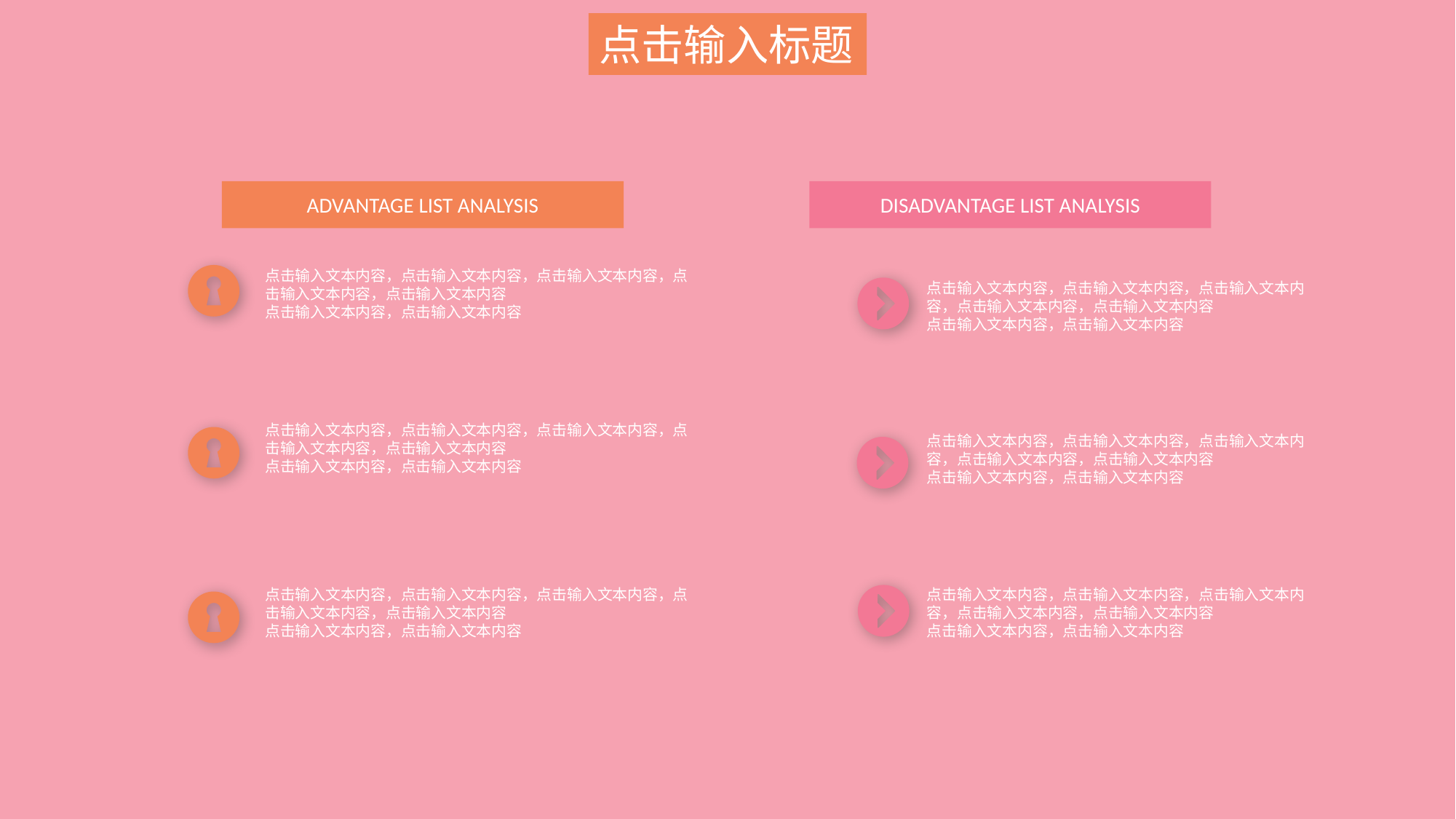

点击输入标题
ADVANTAGE LIST ANALYSIS
DISADVANTAGE LIST ANALYSIS
点击输入文本内容，点击输入文本内容，点击输入文本内容，点击输入文本内容，点击输入文本内容
点击输入文本内容，点击输入文本内容

点击输入文本内容，点击输入文本内容，点击输入文本内容，点击输入文本内容，点击输入文本内容
点击输入文本内容，点击输入文本内容

点击输入文本内容，点击输入文本内容，点击输入文本内容，点击输入文本内容，点击输入文本内容
点击输入文本内容，点击输入文本内容
点击输入文本内容，点击输入文本内容，点击输入文本内容，点击输入文本内容，点击输入文本内容
点击输入文本内容，点击输入文本内容

点击输入文本内容，点击输入文本内容，点击输入文本内容，点击输入文本内容，点击输入文本内容
点击输入文本内容，点击输入文本内容
点击输入文本内容，点击输入文本内容，点击输入文本内容，点击输入文本内容，点击输入文本内容
点击输入文本内容，点击输入文本内容